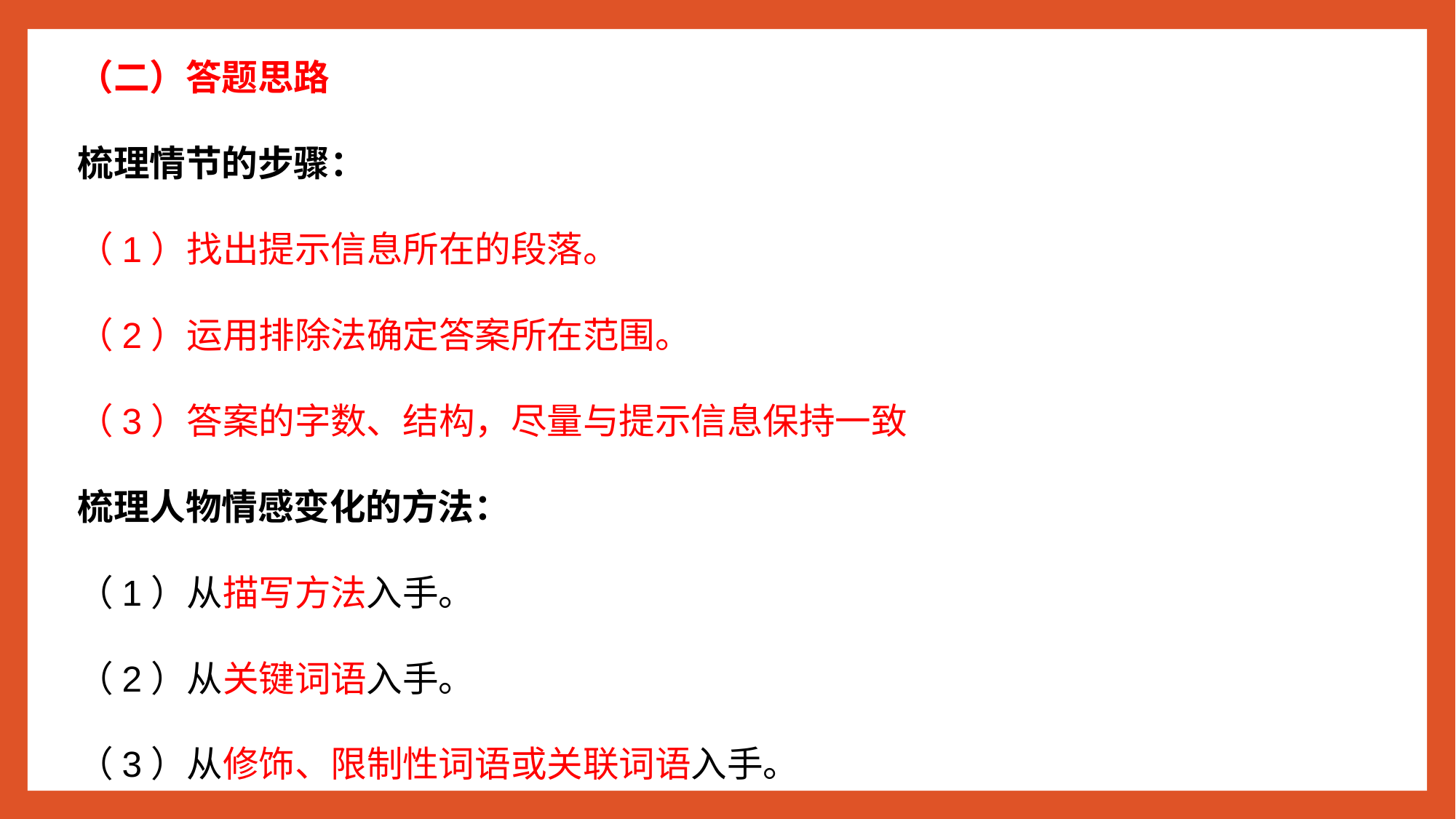

（二）答题思路
梳理情节的步骤：
（1）找出提示信息所在的段落。
（2）运用排除法确定答案所在范围。
（3）答案的字数、结构，尽量与提示信息保持一致
梳理人物情感变化的方法：
（1）从描写方法入手。
（2）从关键词语入手。
（3）从修饰、限制性词语或关联词语入手。